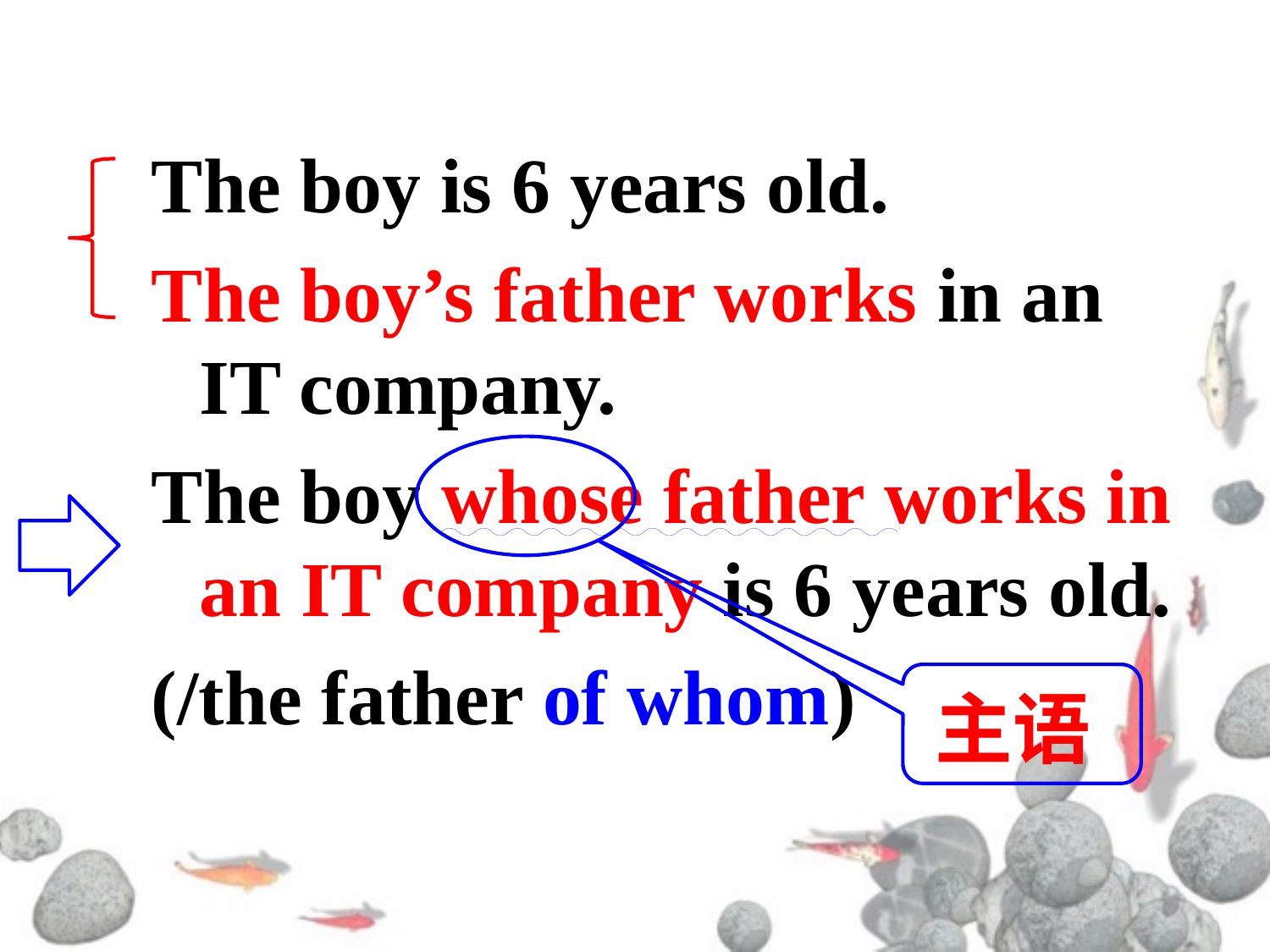

#
The boy is 6 years old.
The boy’s father works in an IT company.
The boy whose father works in an IT company is 6 years old.
(/the father of whom)

主语